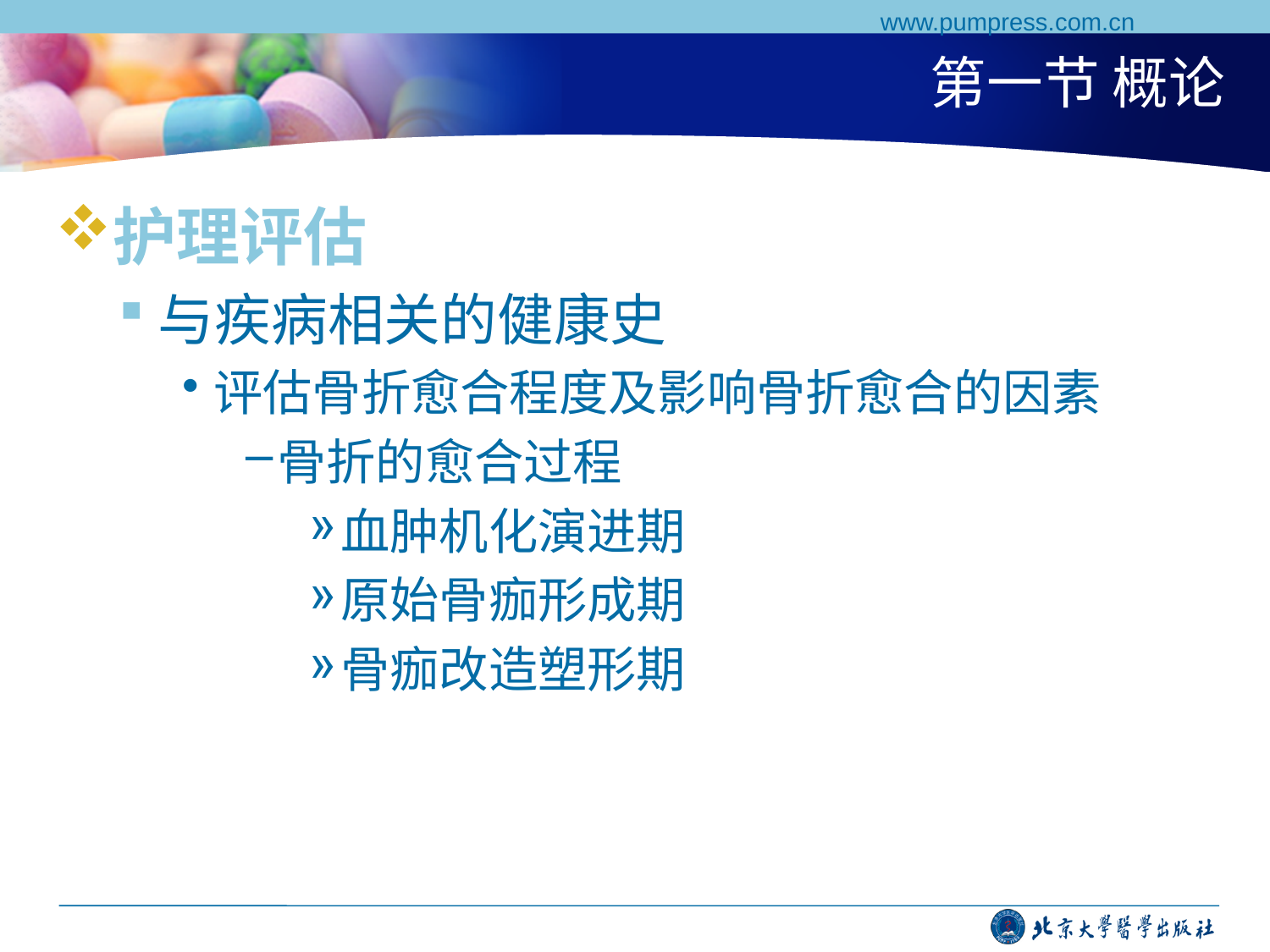

www.pumpress.com.cn
# 第一节 概论
护理评估
与疾病相关的健康史
评估骨折愈合程度及影响骨折愈合的因素
骨折的愈合过程
血肿机化演进期
原始骨痂形成期
骨痂改造塑形期